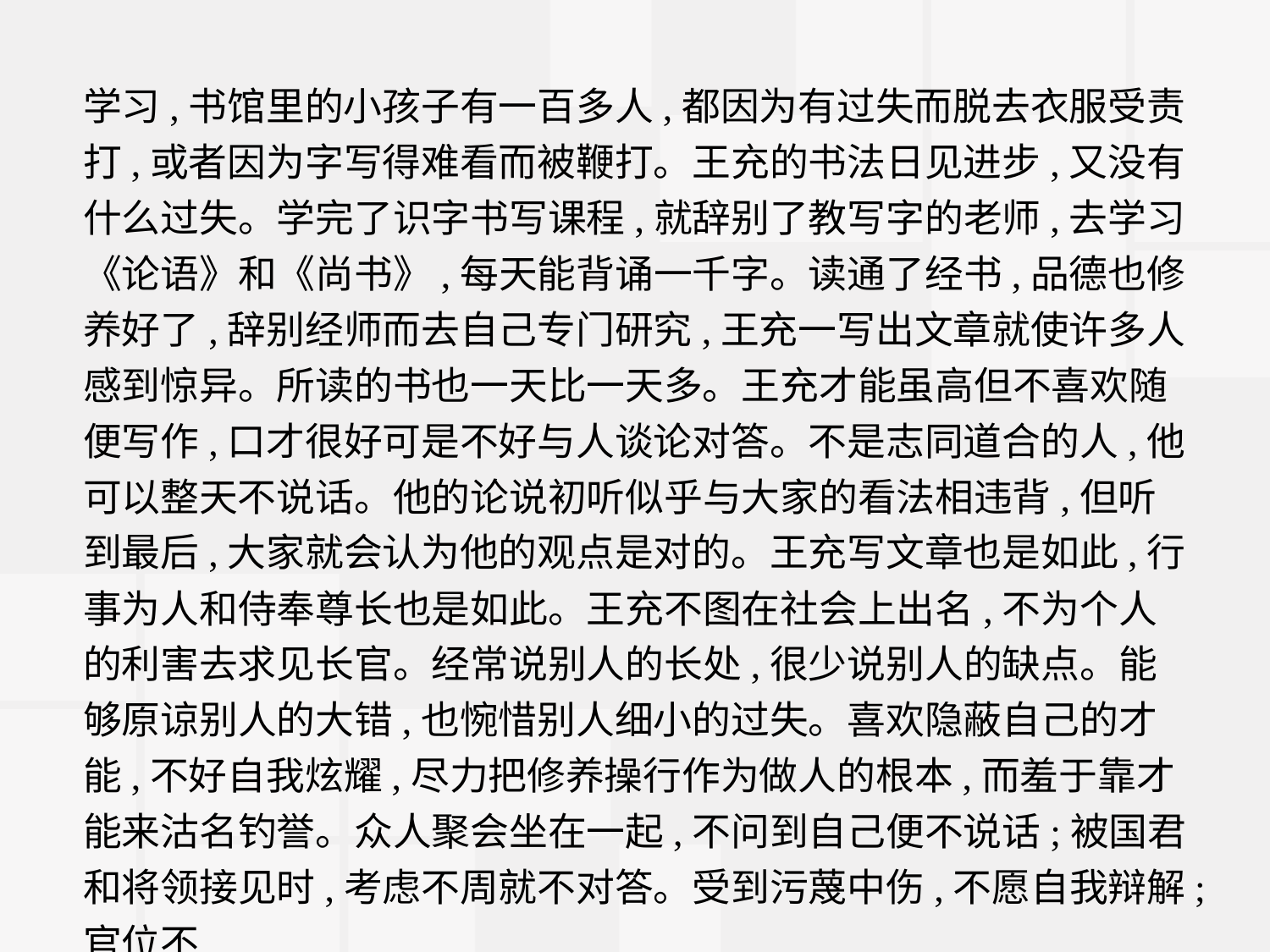

学习,书馆里的小孩子有一百多人,都因为有过失而脱去衣服受责打,或者因为字写得难看而被鞭打。王充的书法日见进步,又没有什么过失。学完了识字书写课程,就辞别了教写字的老师,去学习《论语》和《尚书》,每天能背诵一千字。读通了经书,品德也修养好了,辞别经师而去自己专门研究,王充一写出文章就使许多人感到惊异。所读的书也一天比一天多。王充才能虽高但不喜欢随便写作,口才很好可是不好与人谈论对答。不是志同道合的人,他可以整天不说话。他的论说初听似乎与大家的看法相违背,但听到最后,大家就会认为他的观点是对的。王充写文章也是如此,行事为人和侍奉尊长也是如此。王充不图在社会上出名,不为个人的利害去求见长官。经常说别人的长处,很少说别人的缺点。能够原谅别人的大错,也惋惜别人细小的过失。喜欢隐蔽自己的才能,不好自我炫耀,尽力把修养操行作为做人的根本,而羞于靠才能来沽名钓誉。众人聚会坐在一起,不问到自己便不说话;被国君和将领接见时,考虑不周就不对答。受到污蔑中伤,不愿自我辩解;官位不